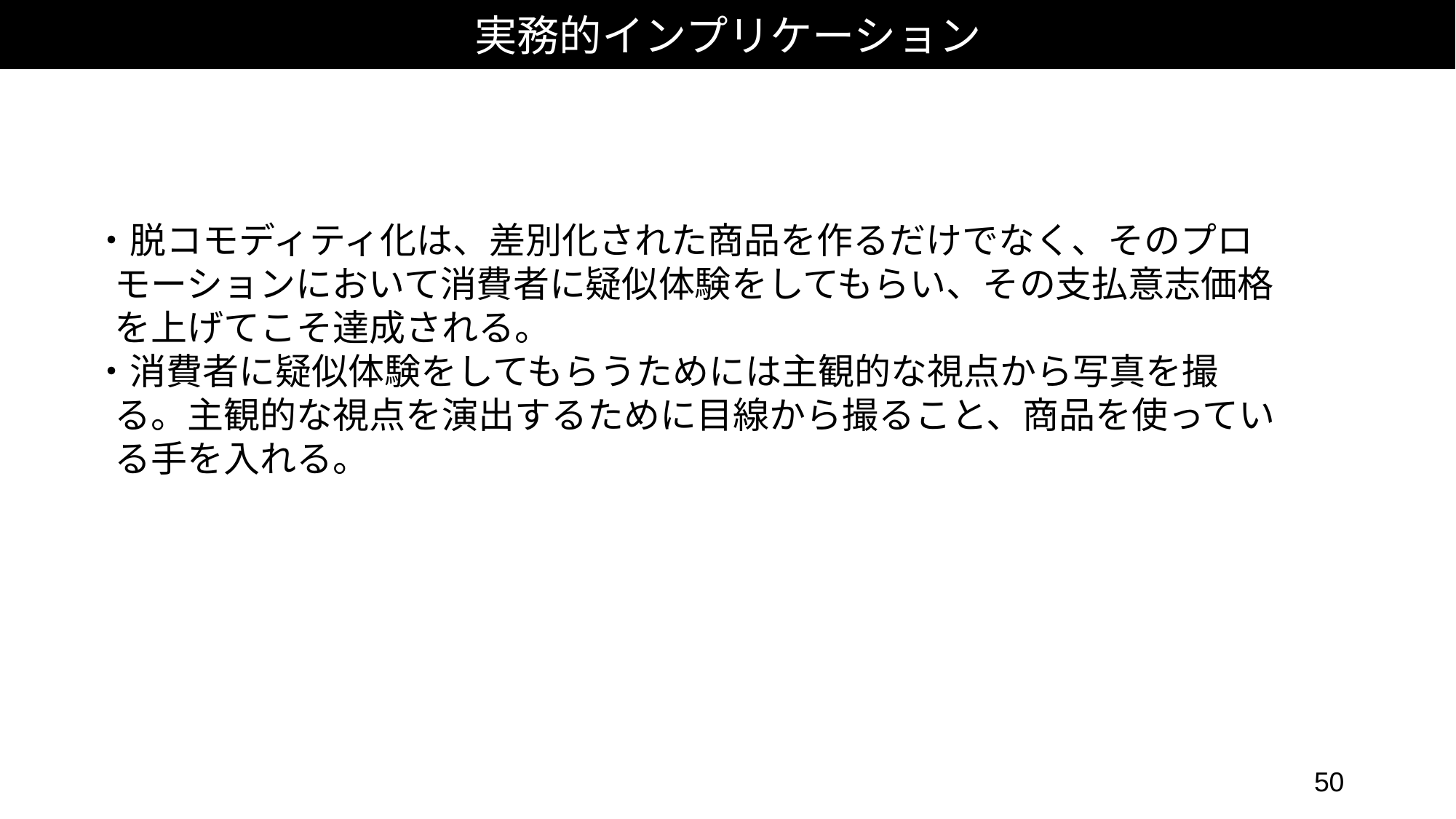

実務的インプリケーション
・脱コモディティ化は、差別化された商品を作るだけでなく、そのプロモーションにおいて消費者に疑似体験をしてもらい、その支払意志価格を上げてこそ達成される。
・消費者に疑似体験をしてもらうためには主観的な視点から写真を撮る。主観的な視点を演出するために目線から撮ること、商品を使っている手を入れる。
50